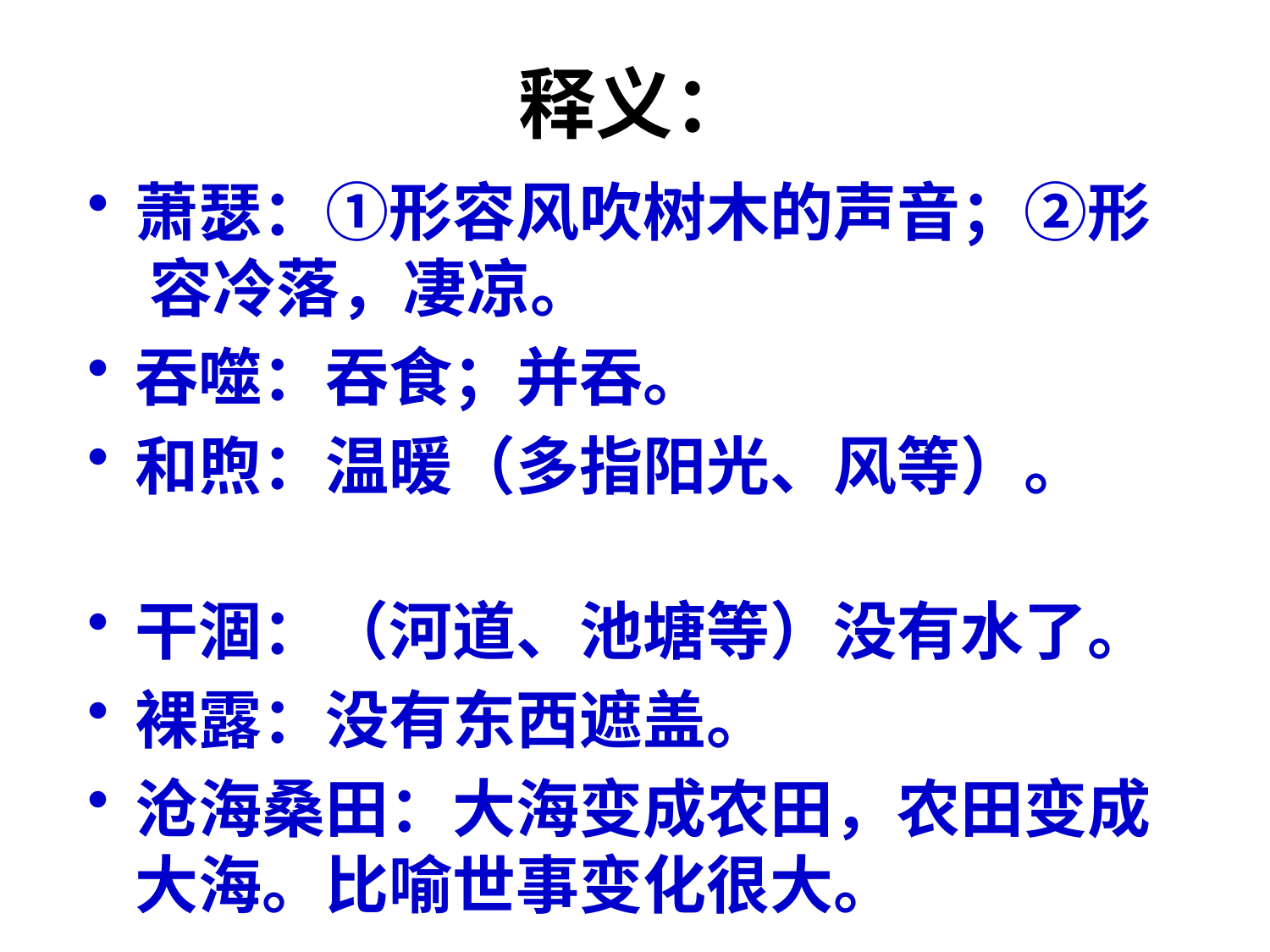

# 释义：
萧瑟：①形容风吹树木的声音；②形  容冷落，凄凉。
吞噬：吞食；并吞。
和煦：温暖（多指阳光、风等）。
干涸：（河道、池塘等）没有水了。
裸露：没有东西遮盖。
沧海桑田：大海变成农田，农田变成大海。比喻世事变化很大。